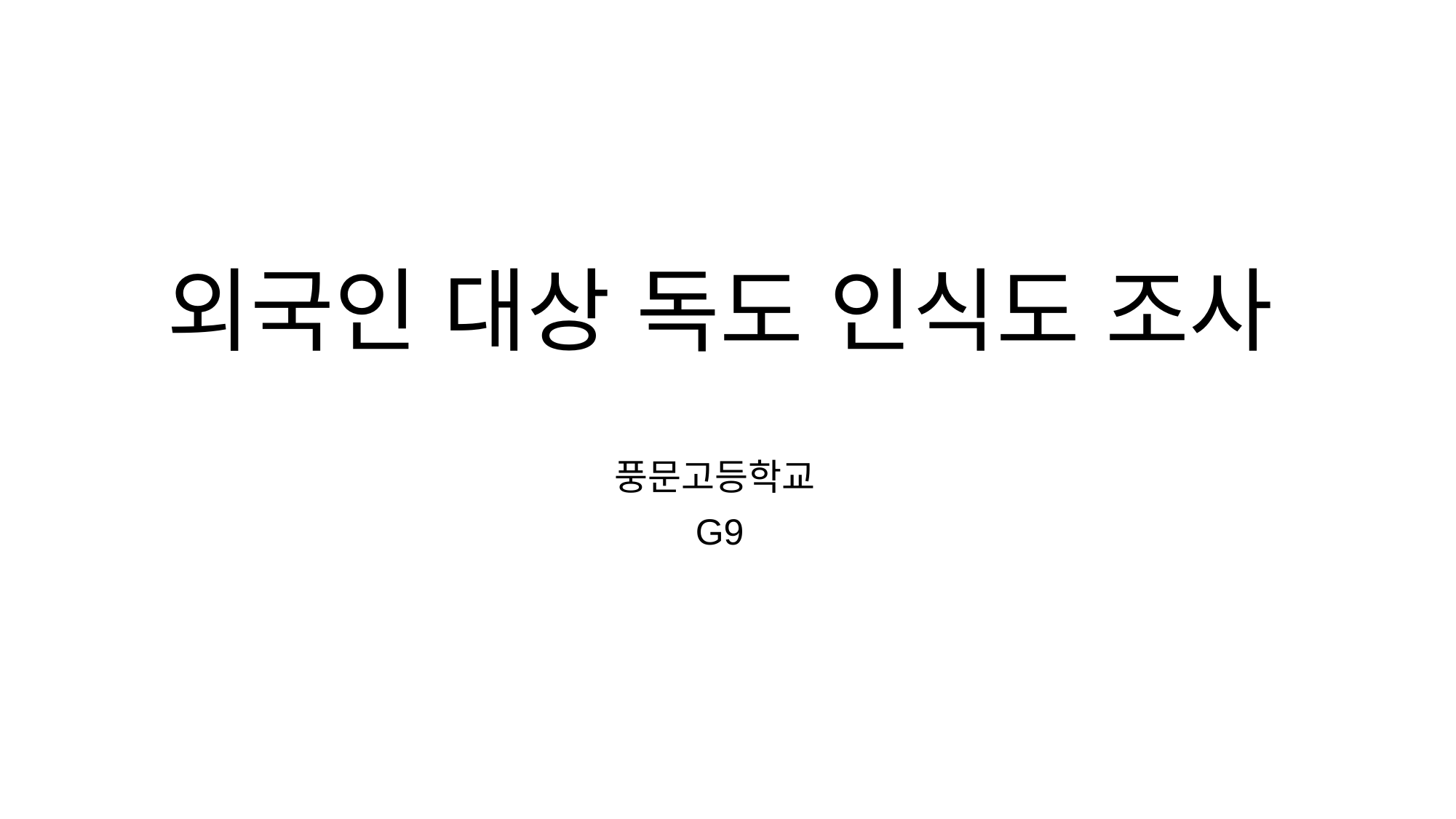

# 외국인 대상 독도 인식도 조사
풍문고등학교
G9